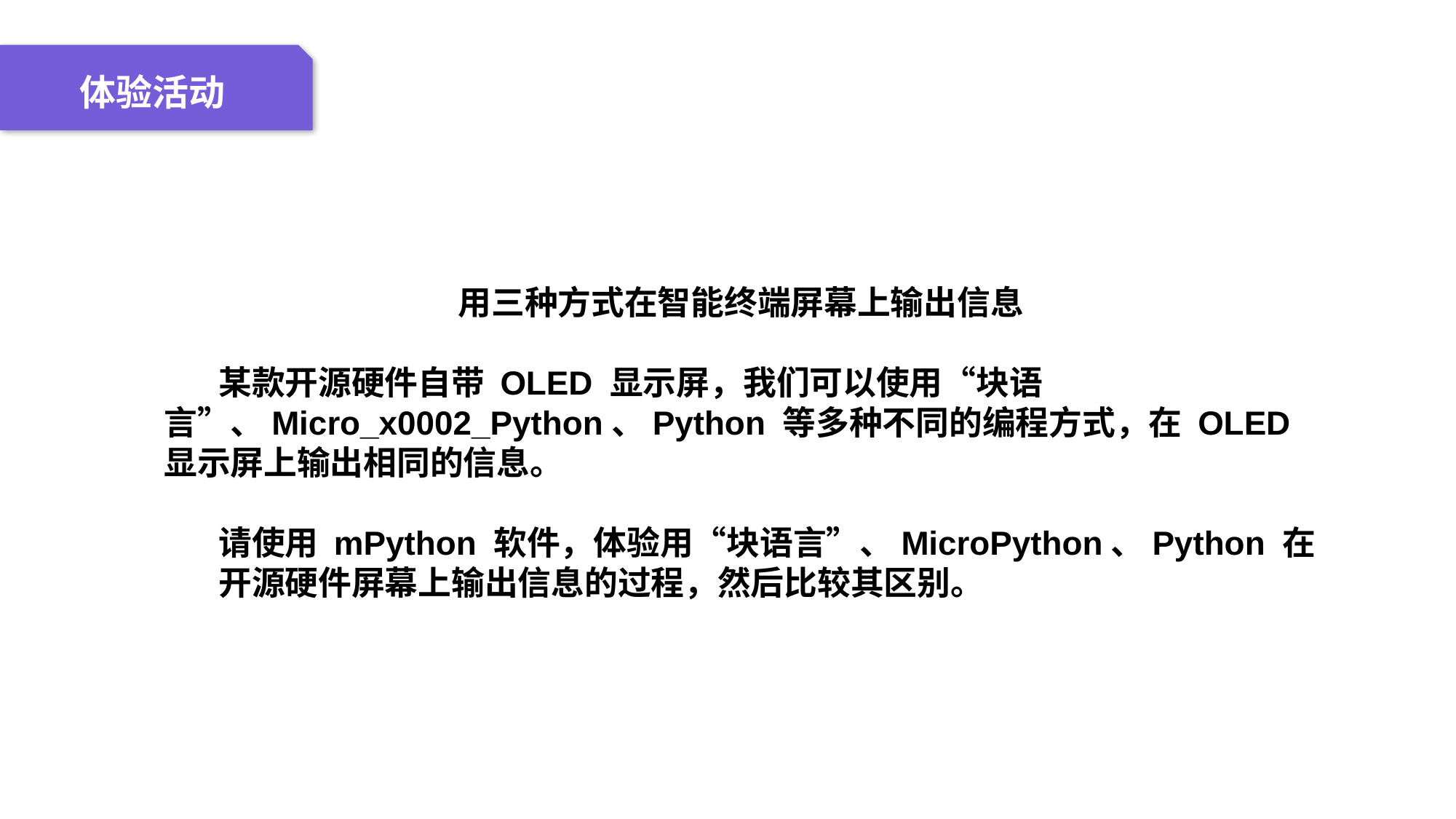

04 名词解释
01 准备过程
02 整体结构
03 重点说明
体验活动
用三种方式在智能终端屏幕上输出信息

某款开源硬件自带 OLED 显示屏，我们可以使用“块语言”、Micro_x0002_Python、Python 等多种不同的编程方式，在 OLED 显示屏上输出相同的信息。

请使用 mPython 软件，体验用“块语言”、MicroPython、Python 在
开源硬件屏幕上输出信息的过程，然后比较其区别。